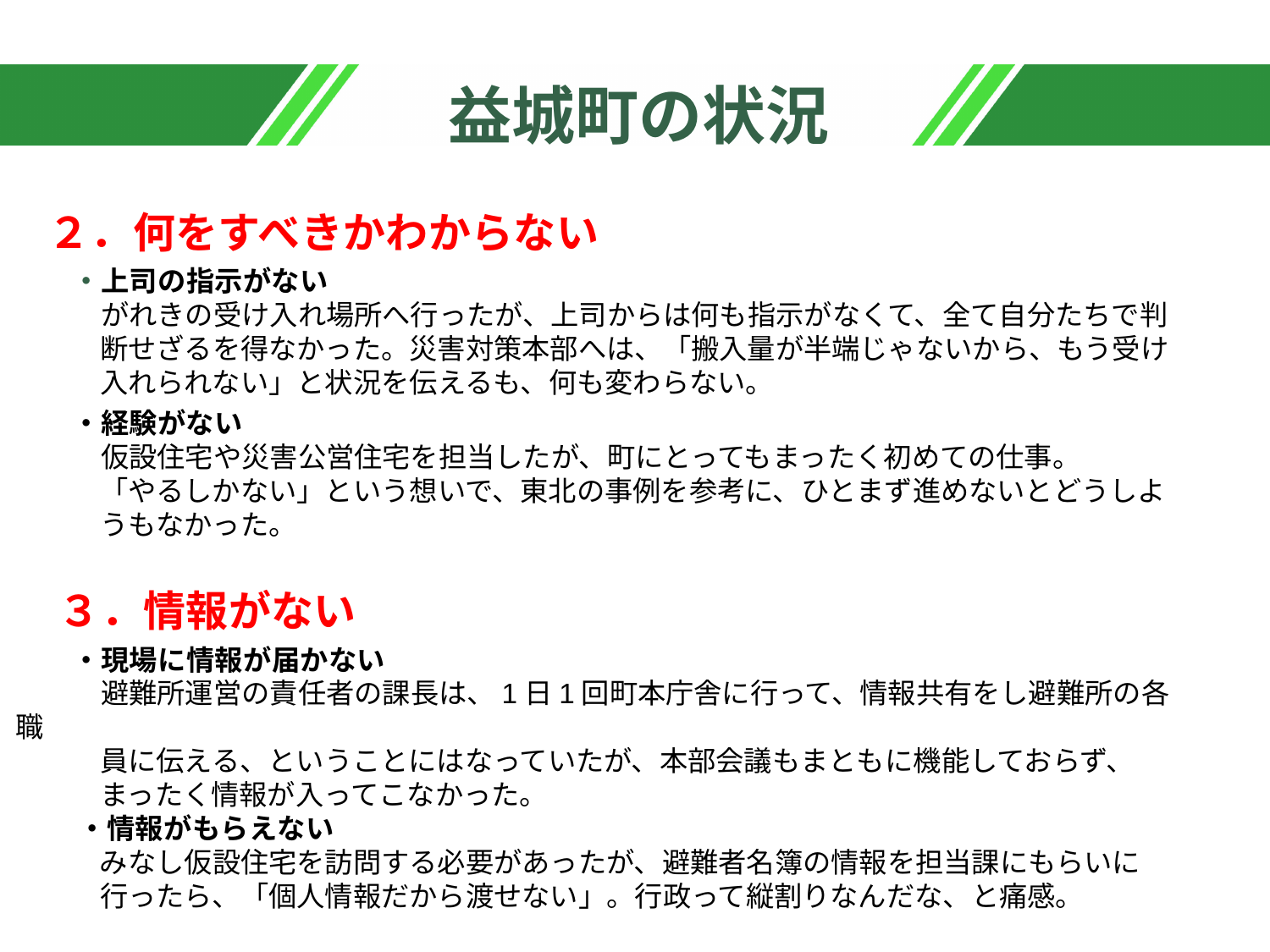

# 益城町の状況
　２．何をすべきかわからない
　　・上司の指示がない
　　　がれきの受け入れ場所へ行ったが、上司からは何も指示がなくて、全て自分たちで判
　　　断せざるを得なかった。災害対策本部へは、「搬入量が半端じゃないから、もう受け
　　　入れられない」と状況を伝えるも、何も変わらない。
　　・経験がない
　　　仮設住宅や災害公営住宅を担当したが、町にとってもまったく初めての仕事。
　　　「やるしかない」という想いで、東北の事例を参考に、ひとまず進めないとどうしよ
　　　うもなかった。

　３．情報がない
　　・現場に情報が届かない
　　　避難所運営の責任者の課長は、1日1回町本庁舎に行って、情報共有をし避難所の各職
　　　員に伝える、ということにはなっていたが、本部会議もまともに機能しておらず、
　　　まったく情報が入ってこなかった。
　　 ・情報がもらえない
　　　みなし仮設住宅を訪問する必要があったが、避難者名簿の情報を担当課にもらいに
　　　行ったら、「個人情報だから渡せない」。行政って縦割りなんだな、と痛感。